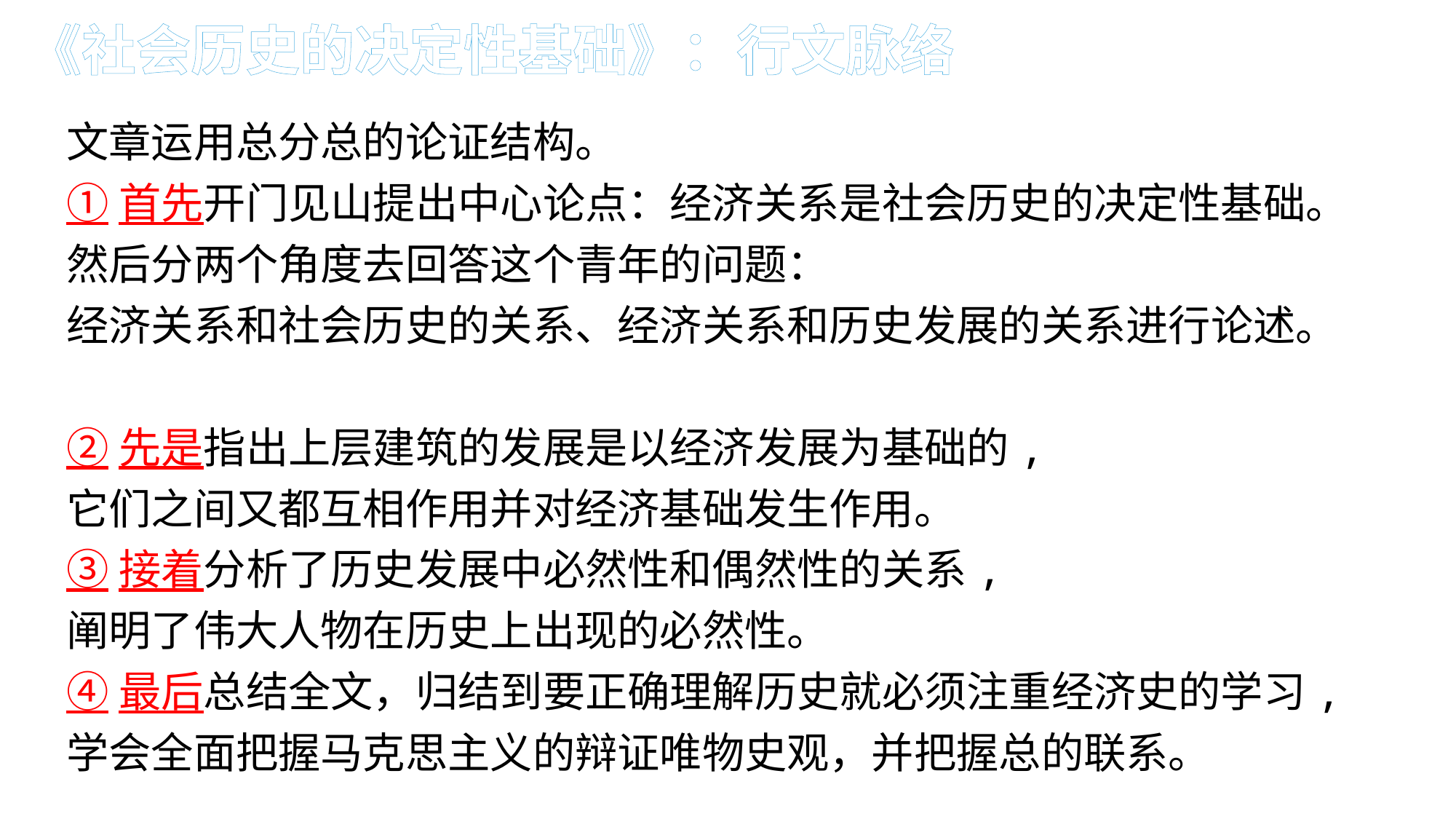

《社会历史的决定性基础》：行文脉络
文章运用总分总的论证结构。
①首先开门见山提出中心论点：经济关系是社会历史的决定性基础。
然后分两个角度去回答这个青年的问题：
经济关系和社会历史的关系、经济关系和历史发展的关系进行论述。

②先是指出上层建筑的发展是以经济发展为基础的,
它们之间又都互相作用并对经济基础发生作用。
③接着分析了历史发展中必然性和偶然性的关系,
阐明了伟大人物在历史上出现的必然性。
④最后总结全文，归结到要正确理解历史就必须注重经济史的学习,
学会全面把握马克思主义的辩证唯物史观，并把握总的联系。